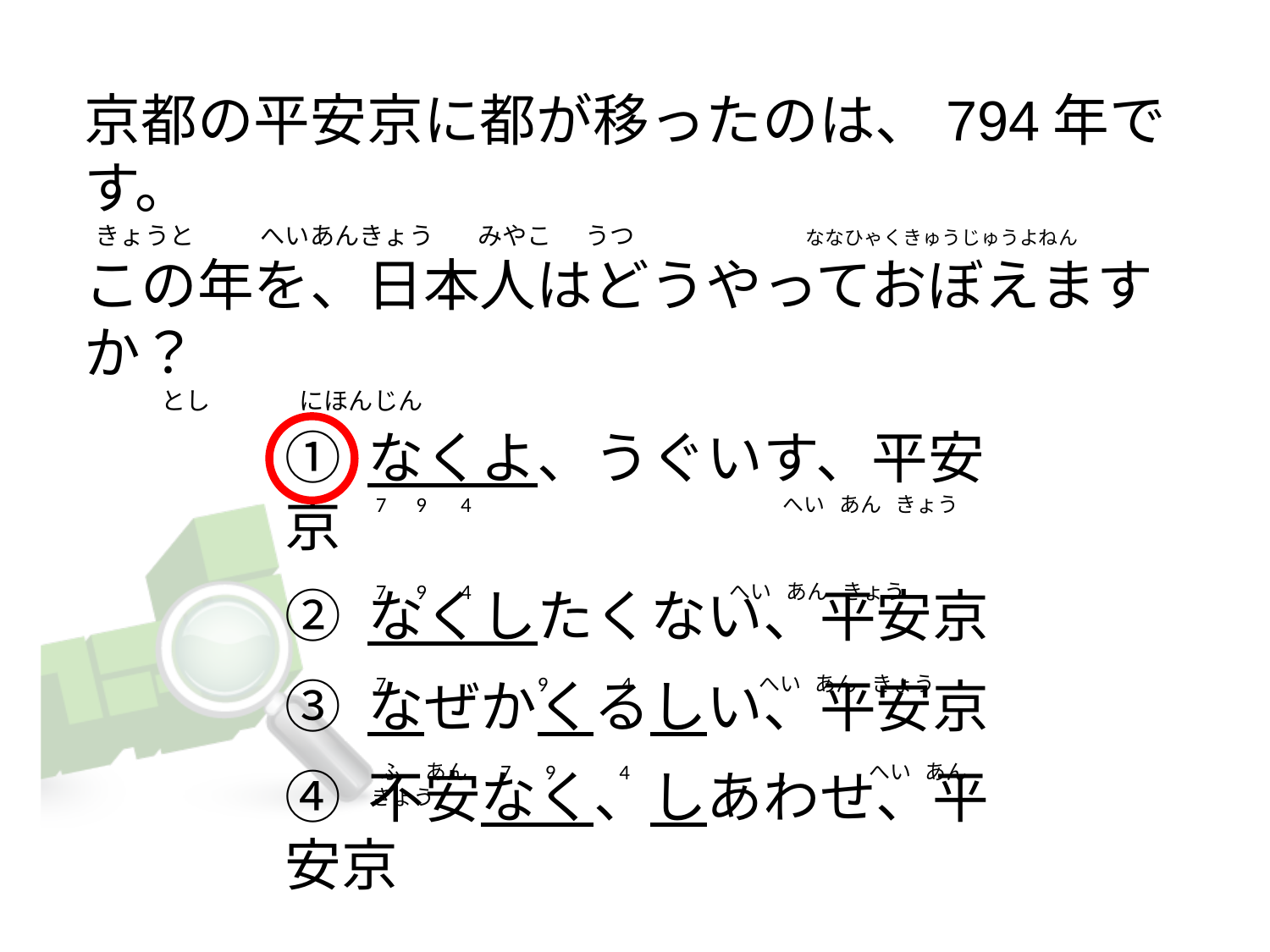

# 京都の平安京に都が移ったのは、794年です。   きょうと            へいあんきょう        みやこ      うつ                               ななひゃくきゅうじゅうよねん この年を、日本人はどうやっておぼえますか？               とし                にほんじん
① なくよ、うぐいす、平安京
② なくしたくない、平安京
③ なぜかくるしい、平安京
④ 不安なく、しあわせ、平安京

 7      9       4                                                               へい   あん   きょう
 7      9       4                                                    へい   あん   きょう
 7                               9               4                         へい   あん   きょう
 ふ     あん      7       9             4                                                へい   あん   きょう